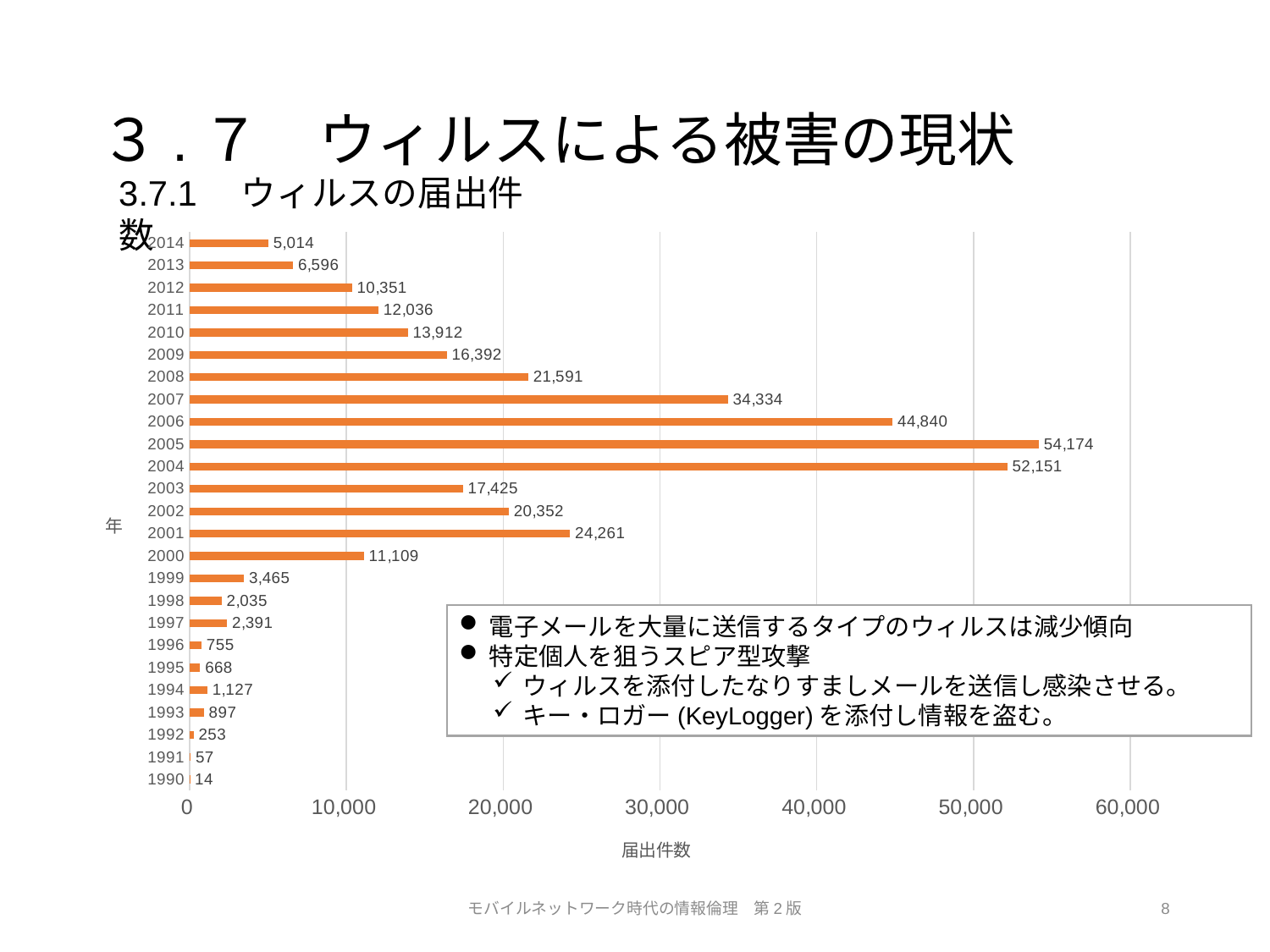

# ３.７　ウィルスによる被害の現状
3.7.1　ウィルスの届出件数

### Chart

| Category | 届出件数（件） |
|---|---|
| 1990 | 14.0 |
| 1991 | 57.0 |
| 1992 | 253.0 |
| 1993 | 897.0 |
| 1994 | 1127.0 |
| 1995 | 668.0 |
| 1996 | 755.0 |
| 1997 | 2391.0 |
| 1998 | 2035.0 |
| 1999 | 3465.0 |
| 2000 | 11109.0 |
| 2001 | 24261.0 |
| 2002 | 20352.0 |
| 2003 | 17425.0 |
| 2004 | 52151.0 |
| 2005 | 54174.0 |
| 2006 | 44840.0 |
| 2007 | 34334.0 |
| 2008 | 21591.0 |
| 2009 | 16392.0 |
| 2010 | 13912.0 |
| 2011 | 12036.0 |
| 2012 | 10351.0 |
| 2013 | 6596.0 |
| 2014 | 5014.0 |
電子メールを大量に送信するタイプのウィルスは減少傾向
特定個人を狙うスピア型攻撃
ウィルスを添付したなりすましメールを送信し感染させる。
キー・ロガー(KeyLogger)を添付し情報を盗む。
モバイルネットワーク時代の情報倫理　第2版
8